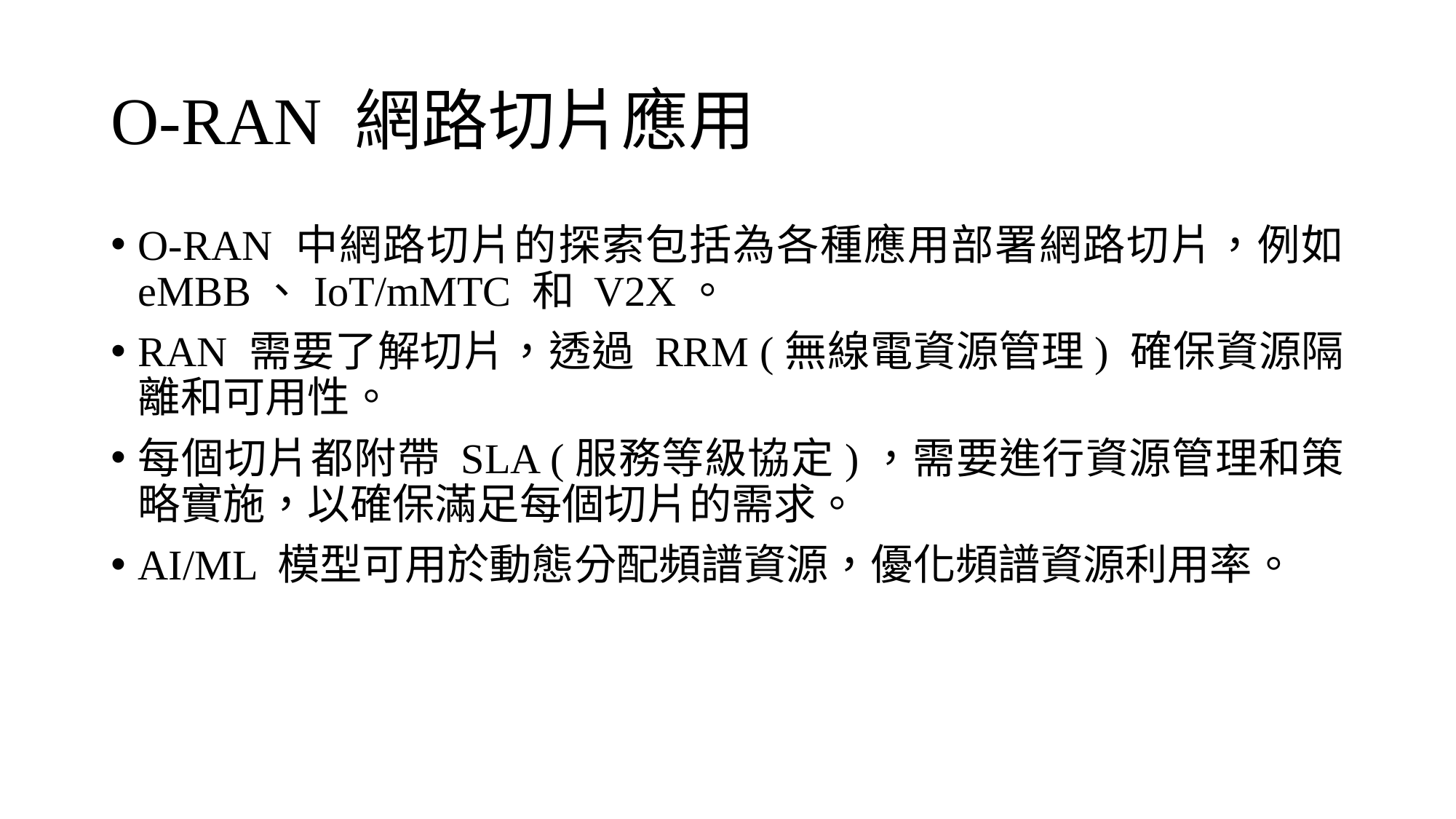

# O-RAN 網路切片應用
O-RAN 中網路切片的探索包括為各種應用部署網路切片，例如 eMBB、IoT/mMTC 和 V2X。
RAN 需要了解切片，透過 RRM (無線電資源管理) 確保資源隔離和可用性。
每個切片都附帶 SLA (服務等級協定)，需要進行資源管理和策略實施，以確保滿足每個切片的需求。
AI/ML 模型可用於動態分配頻譜資源，優化頻譜資源利用率。